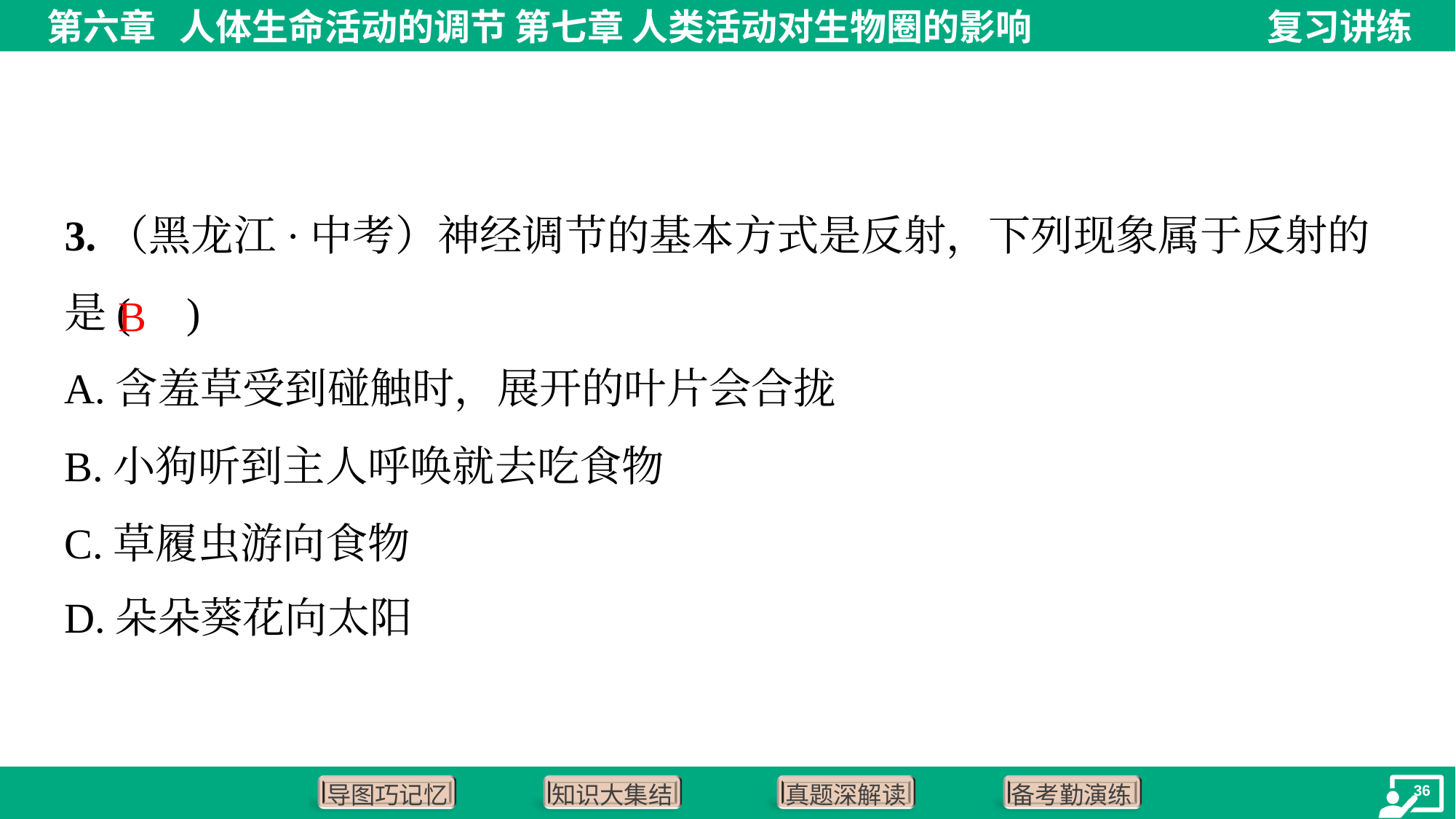

3.（黑龙江·中考）神经调节的基本方式是反射，下列现象属于反射的是(     )
B
A.含羞草受到碰触时，展开的叶片会合拢
B.小狗听到主人呼唤就去吃食物
C.草履虫游向食物
D.朵朵葵花向太阳